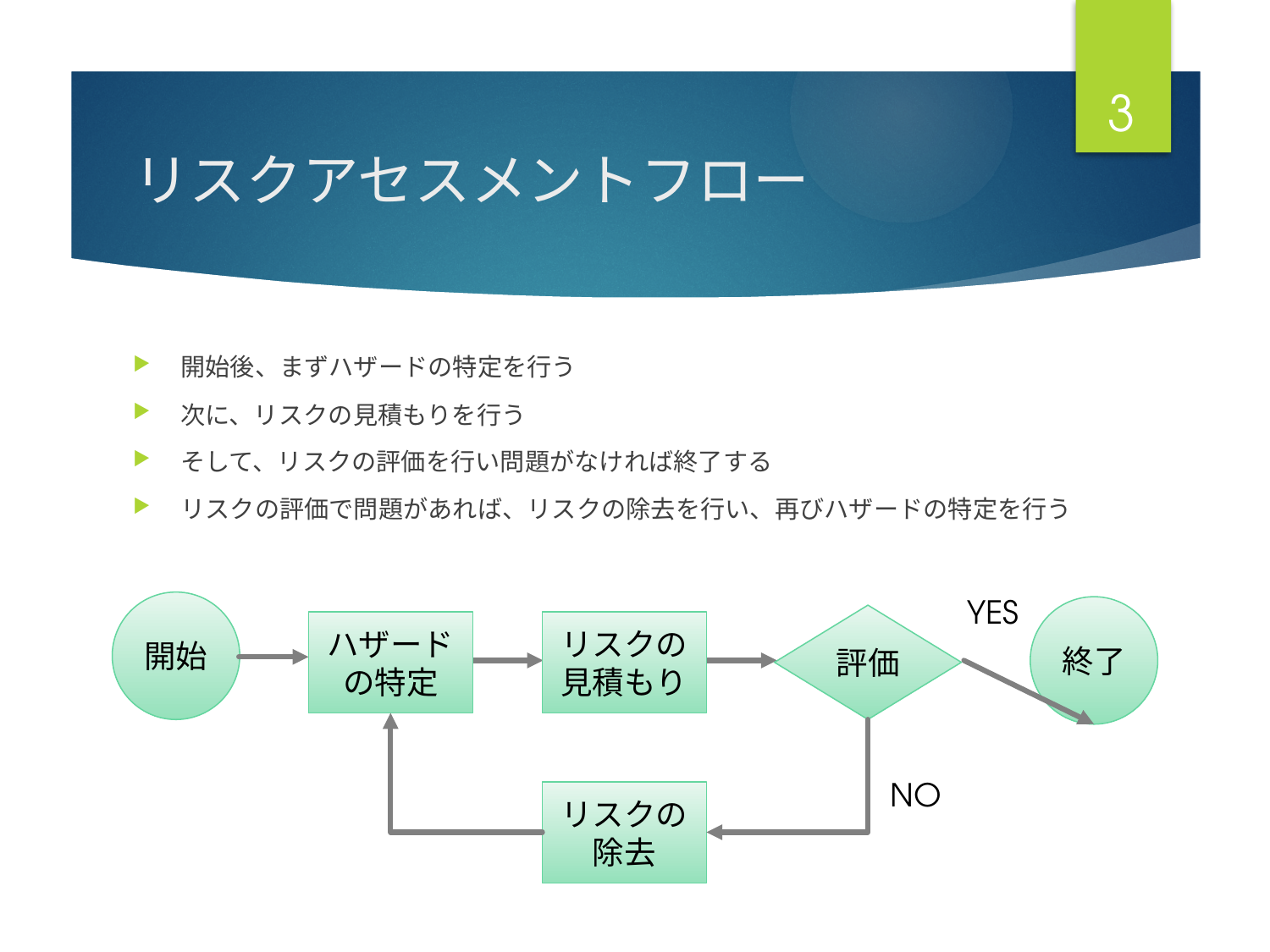

3
# リスクアセスメントフロー
開始後、まずハザードの特定を行う
次に、リスクの見積もりを行う
そして、リスクの評価を行い問題がなければ終了する
リスクの評価で問題があれば、リスクの除去を行い、再びハザードの特定を行う
YES
開始
終了
評価
ハザードの特定
リスクの見積もり
NO
リスクの除去